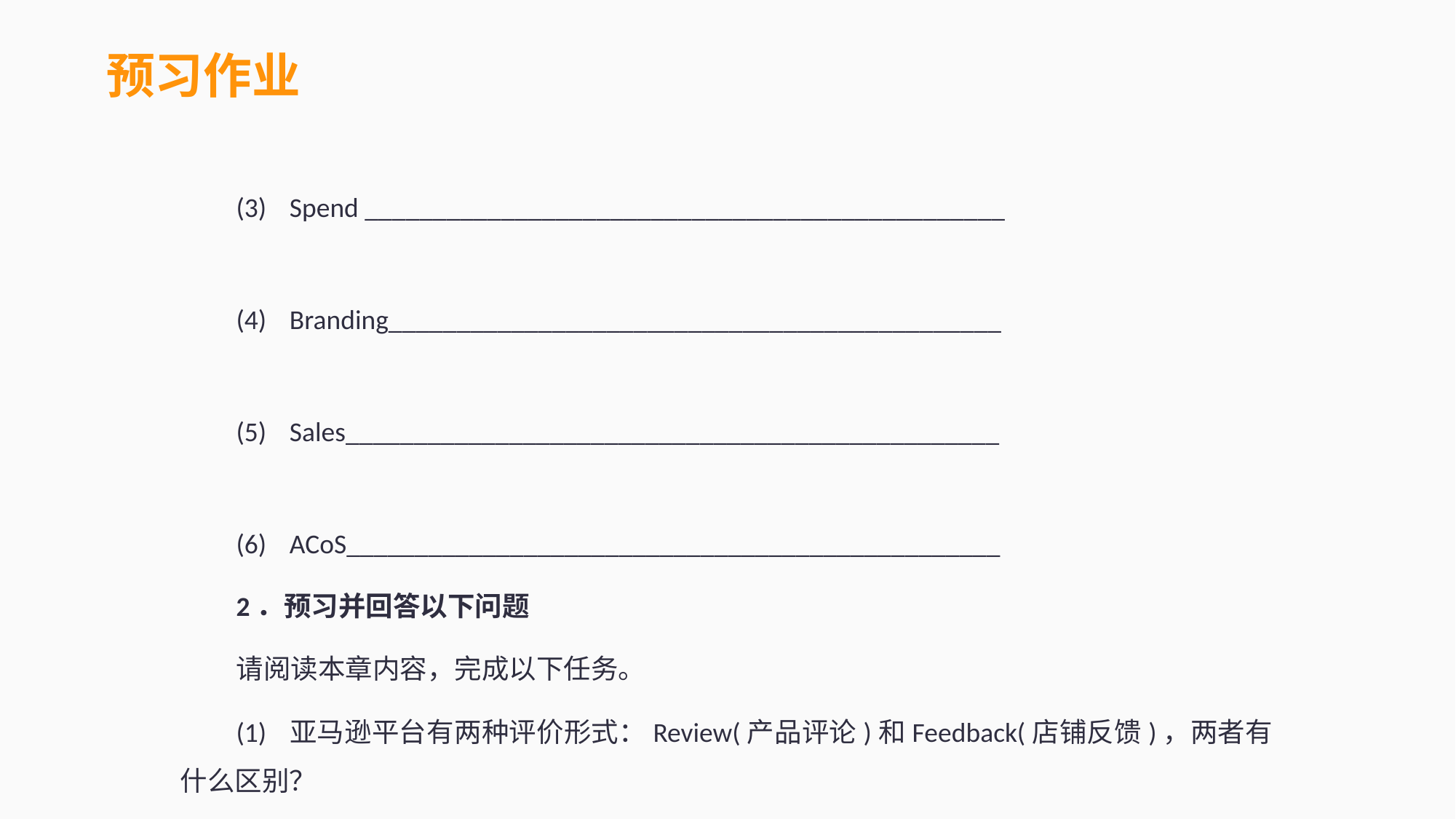

预习作业
(3)	Spend _______________________________________________
(4)	Branding_____________________________________________
(5)	Sales________________________________________________
(6)	ACoS________________________________________________
2．预习并回答以下问题
请阅读本章内容，完成以下任务。
(1)	亚马逊平台有两种评价形式：Review(产品评论)和Feedback(店铺反馈)，两者有什么区别？
(2)	eBay Marketing 包含哪几个板块？